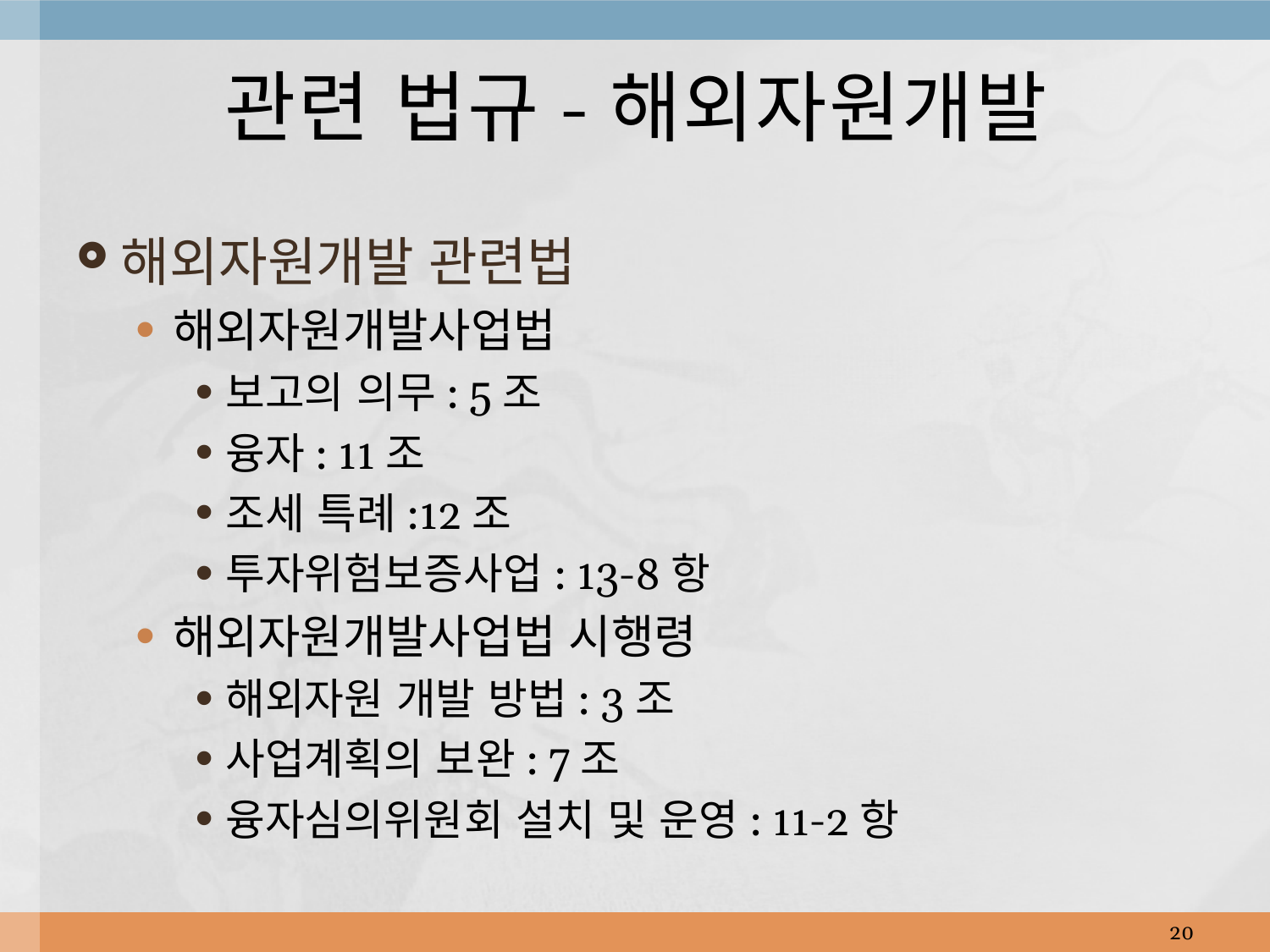

# 관련 법규-해외자원개발
해외자원개발 관련법
해외자원개발사업법
보고의 의무: 5조
융자: 11조
조세 특례:12조
투자위험보증사업: 13-8항
해외자원개발사업법 시행령
해외자원 개발 방법: 3조
사업계획의 보완: 7조
융자심의위원회 설치 및 운영: 11-2항

20